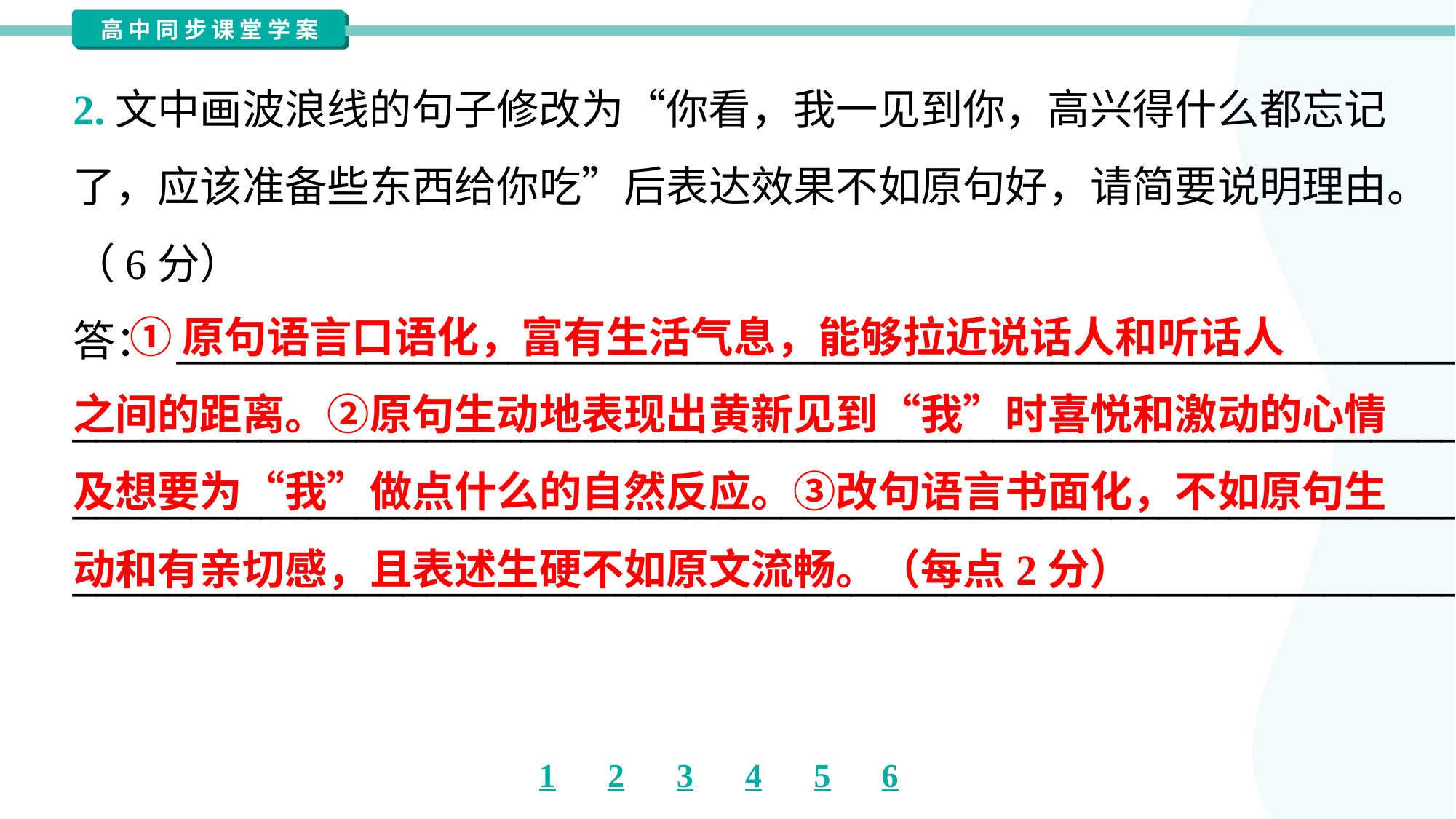

2.文中画波浪线的句子修改为“你看，我一见到你，高兴得什么都忘记
了，应该准备些东西给你吃”后表达效果不如原句好，请简要说明理由。
（6分）
答： ________________________________________________________
_____________________________________________________________
_____________________________________________________________
_____________________________________________________________
      ①原句语言口语化，富有生活气息，能够拉近说话人和听话人
之间的距离。②原句生动地表现出黄新见到“我”时喜悦和激动的心情
及想要为“我”做点什么的自然反应。③改句语言书面化，不如原句生
动和有亲切感，且表述生硬不如原文流畅。（每点2分）